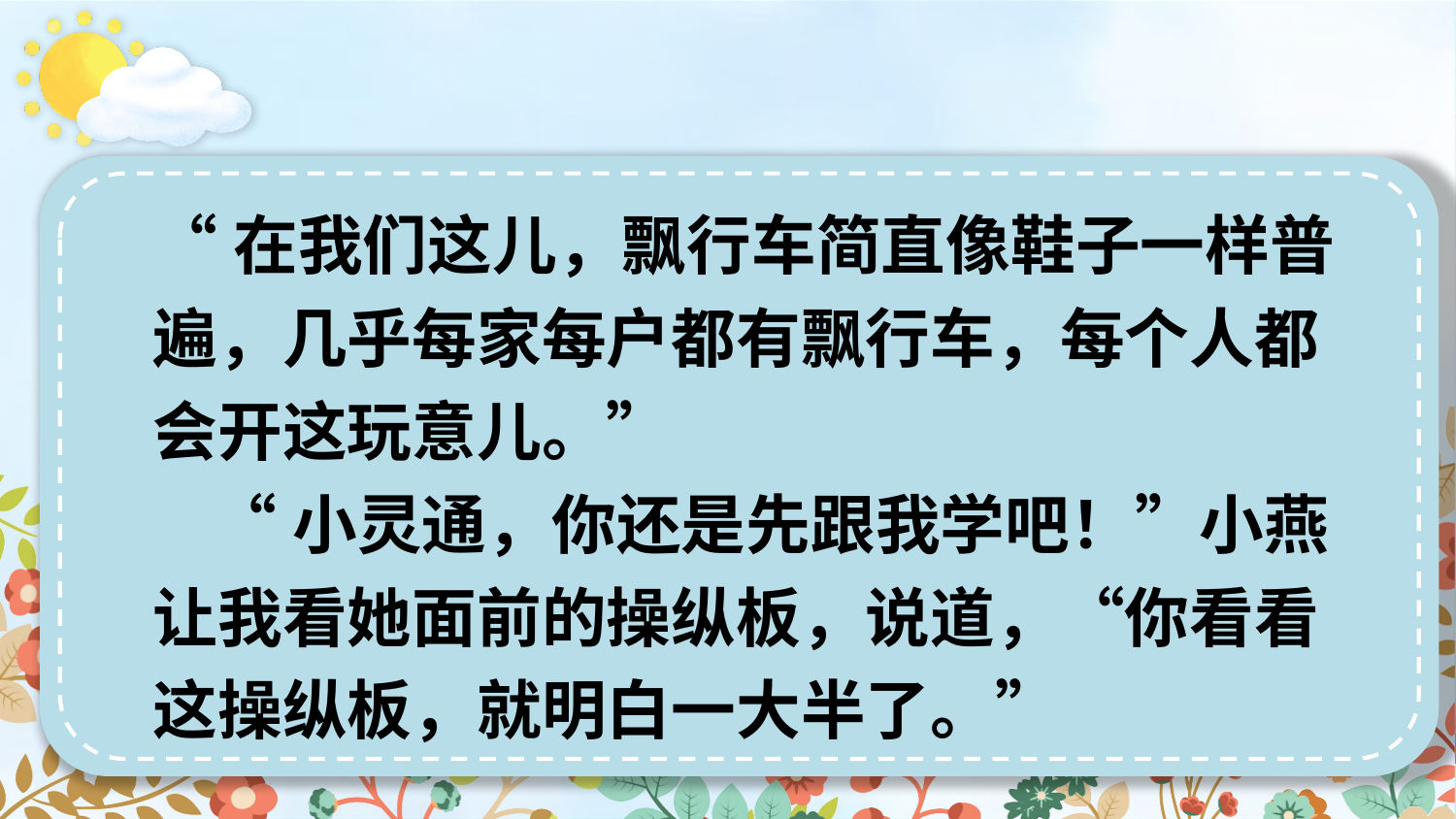

“在我们这儿，飘行车简直像鞋子一样普遍，几乎每家每户都有飘行车，每个人都会开这玩意儿。”
    “小灵通，你还是先跟我学吧！”小燕让我看她面前的操纵板，说道，“你看看这操纵板，就明白一大半了。”